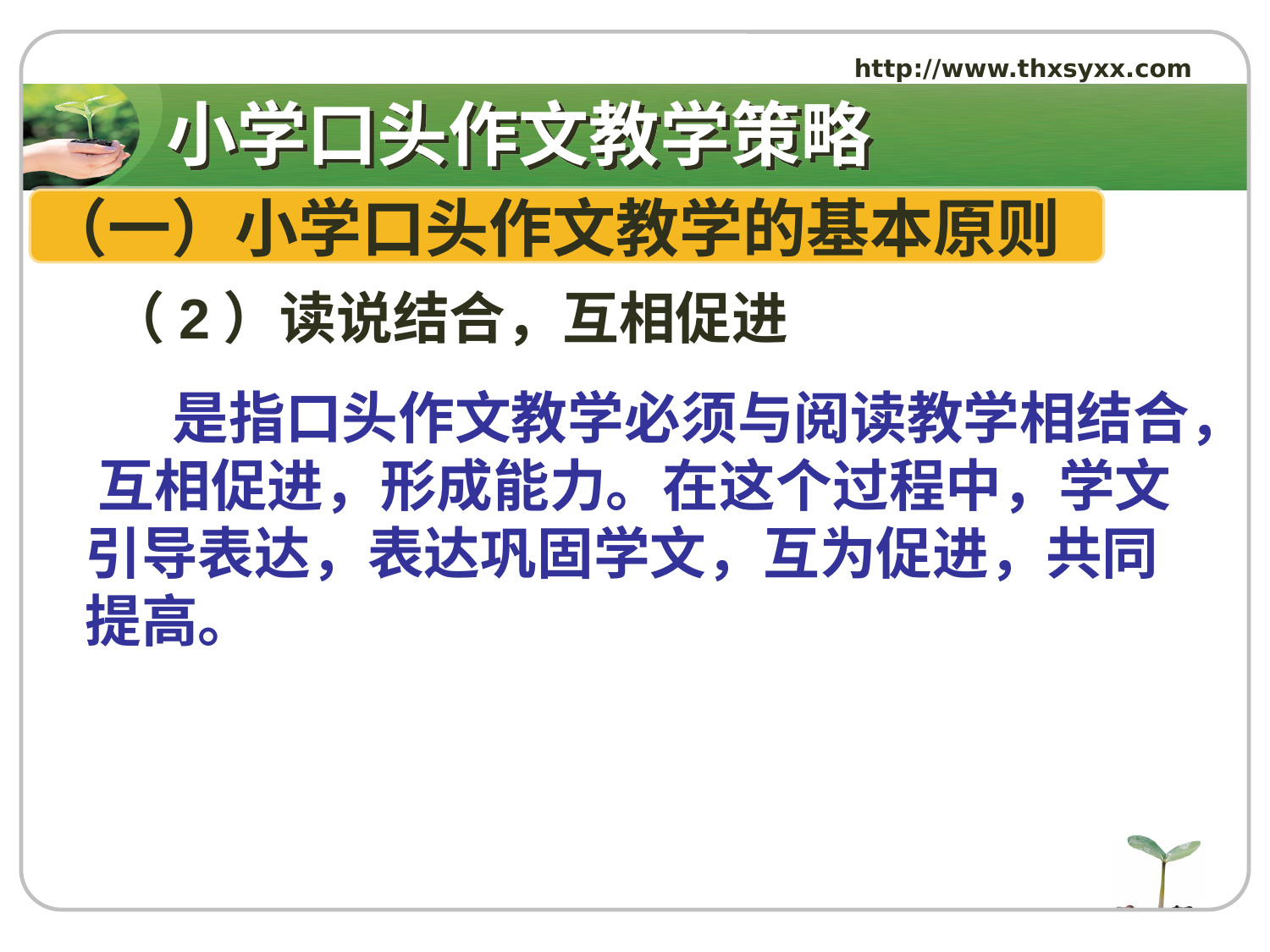

http://www.thxsyxx.com
# 小学口头作文教学策略
（一）小学口头作文教学的基本原则

  （2）读说结合，互相促进
        是指口头作文教学必须与阅读教学相结合， 互相促进，形成能力。在这个过程中，学文引导表达，表达巩固学文，互为促进，共同提高。